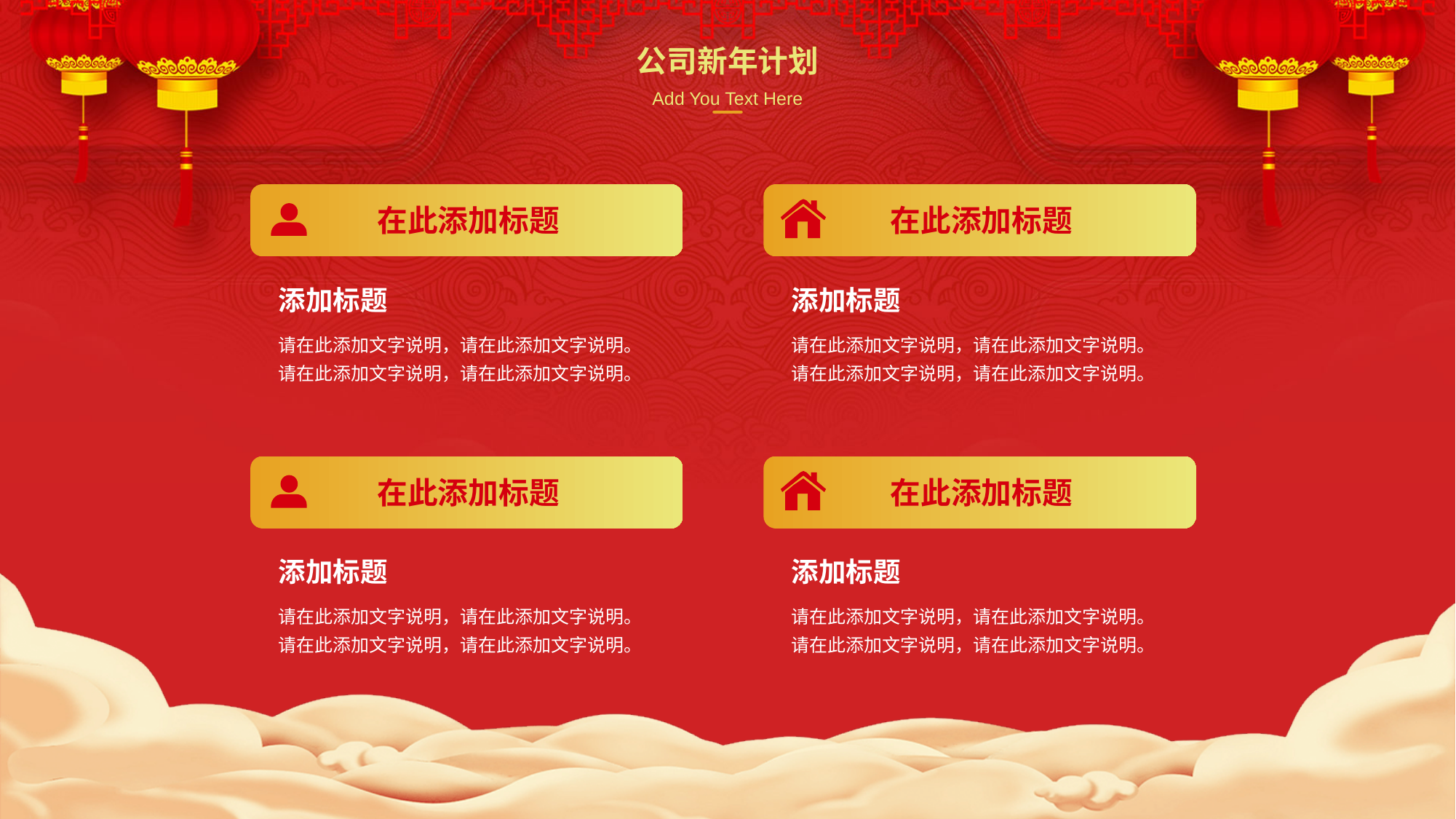

公司新年计划
Add You Text Here

在此添加标题

添加标题
请在此添加文字说明，请在此添加文字说明。请在此添加文字说明，请在此添加文字说明。

在此添加标题

添加标题
请在此添加文字说明，请在此添加文字说明。请在此添加文字说明，请在此添加文字说明。

在此添加标题

添加标题
请在此添加文字说明，请在此添加文字说明。请在此添加文字说明，请在此添加文字说明。

在此添加标题

添加标题
请在此添加文字说明，请在此添加文字说明。请在此添加文字说明，请在此添加文字说明。